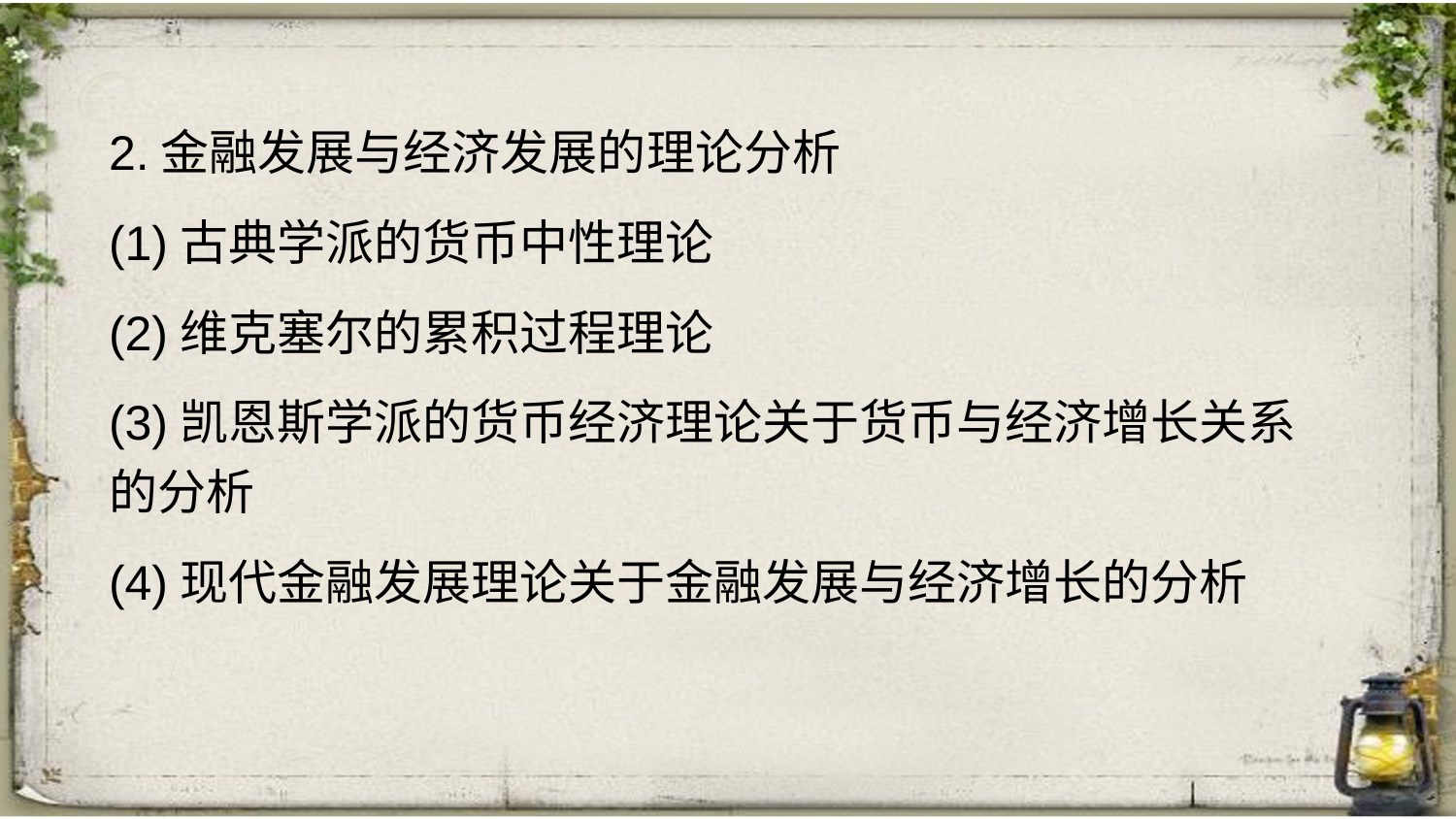

2.金融发展与经济发展的理论分析
(1)古典学派的货币中性理论
(2)维克塞尔的累积过程理论
(3)凯恩斯学派的货币经济理论关于货币与经济增长关系的分析
(4)现代金融发展理论关于金融发展与经济增长的分析